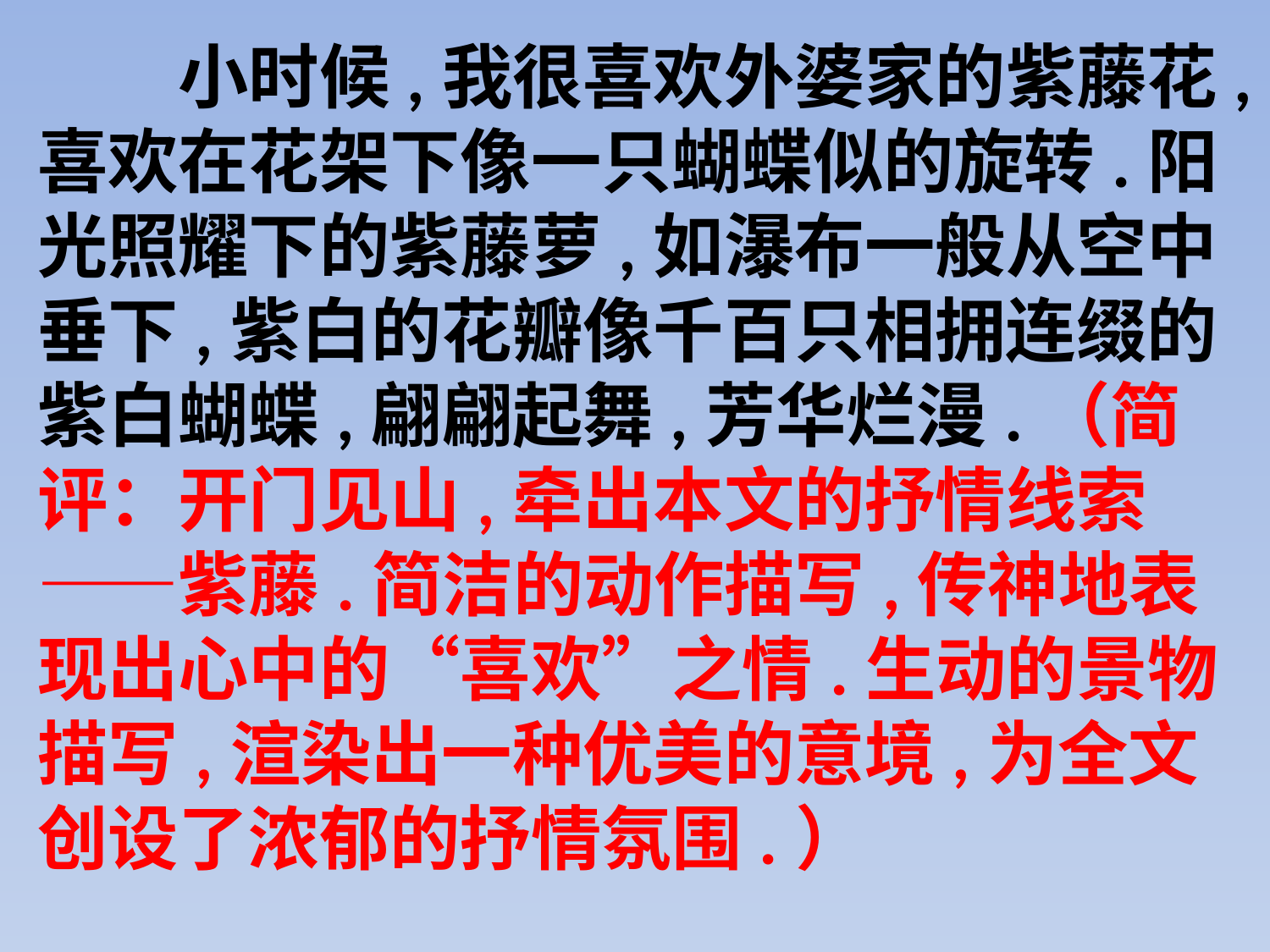

小时候,我很喜欢外婆家的紫藤花,喜欢在花架下像一只蝴蝶似的旋转.阳光照耀下的紫藤萝,如瀑布一般从空中垂下,紫白的花瓣像千百只相拥连缀的紫白蝴蝶,翩翩起舞,芳华烂漫.（简评：开门见山,牵出本文的抒情线索——紫藤.简洁的动作描写,传神地表现出心中的“喜欢”之情.生动的景物描写,渲染出一种优美的意境,为全文创设了浓郁的抒情氛围.）